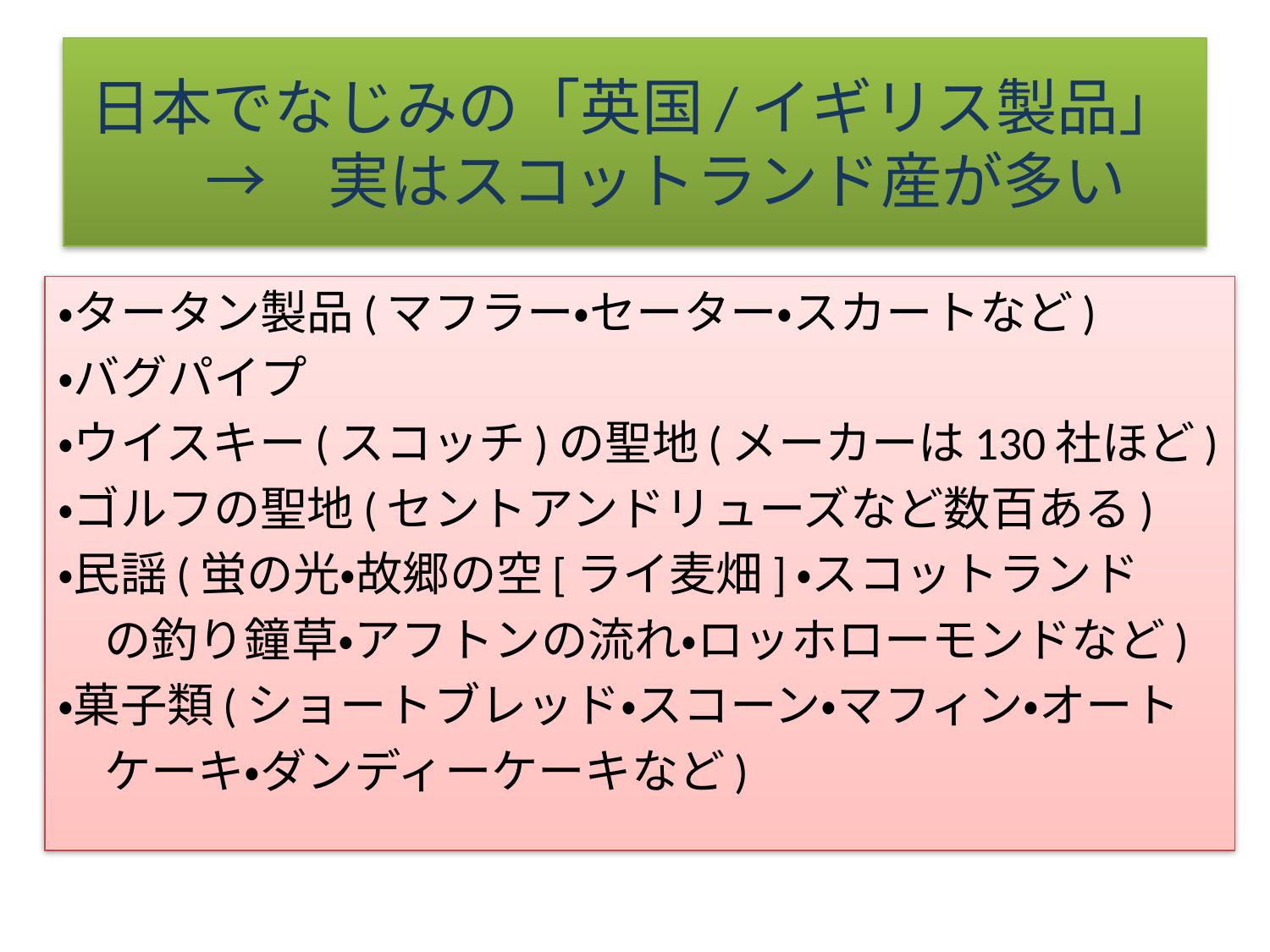

# 日本でなじみの「英国/イギリス製品」　→　実はスコットランド産が多い
・タータン製品(マフラー・セーター・スカートなど)
・バグパイプ
・ウイスキー(スコッチ)の聖地(メーカーは130社ほど)
・ゴルフの聖地(セントアンドリューズなど数百ある)
・民謡(蛍の光・故郷の空[ライ麦畑]・スコットランド
　の釣り鐘草・アフトンの流れ・ロッホローモンドなど)
・菓子類(ショートブレッド・スコーン・マフィン・オート
　ケーキ・ダンディーケーキなど)